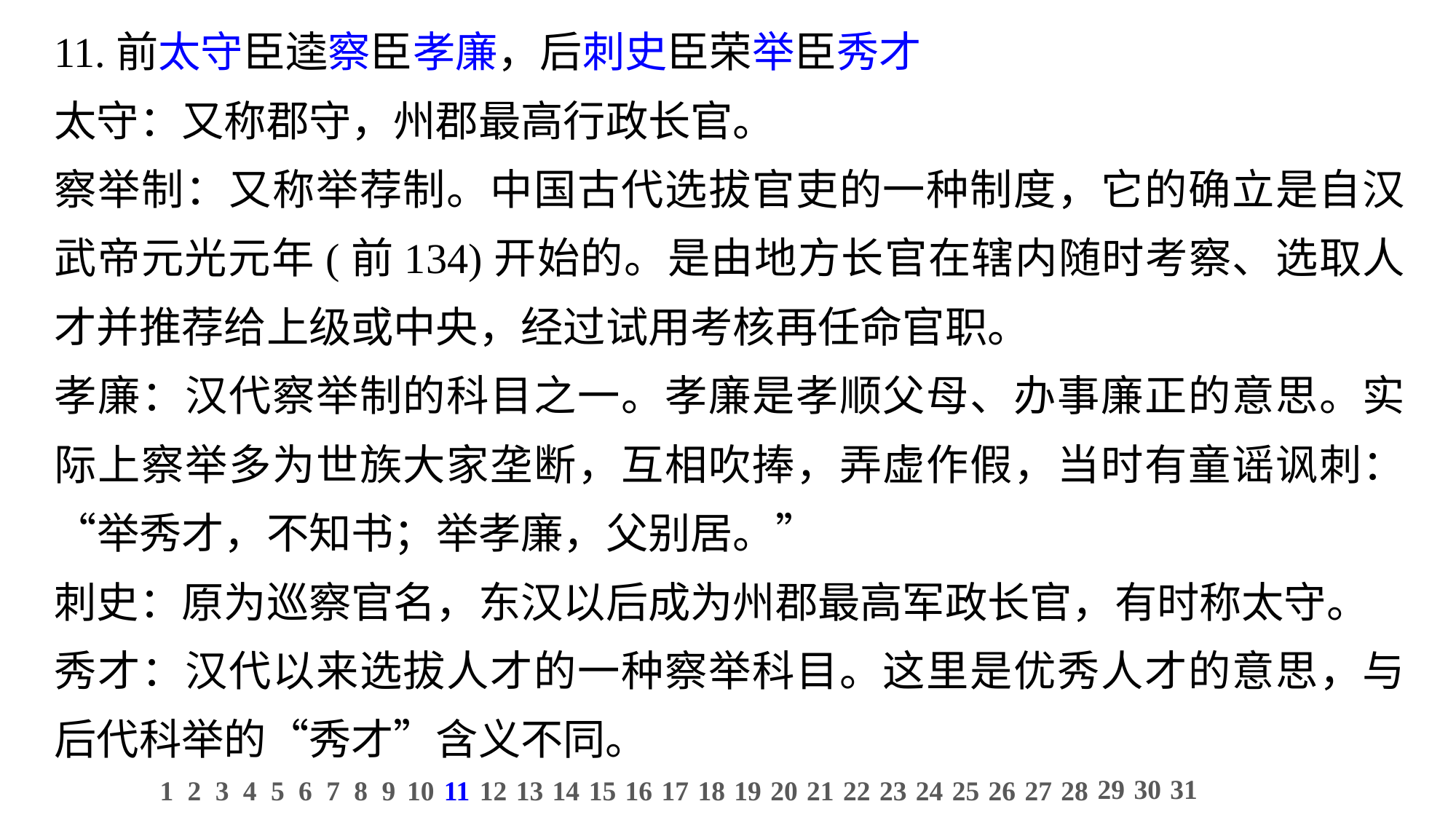

11.前太守臣逵察臣孝廉，后刺史臣荣举臣秀才
太守：又称郡守，州郡最高行政长官。
察举制：又称举荐制。中国古代选拔官吏的一种制度，它的确立是自汉武帝元光元年(前134)开始的。是由地方长官在辖内随时考察、选取人才并推荐给上级或中央，经过试用考核再任命官职。
孝廉：汉代察举制的科目之一。孝廉是孝顺父母、办事廉正的意思。实际上察举多为世族大家垄断，互相吹捧，弄虚作假，当时有童谣讽刺：“举秀才，不知书；举孝廉，父别居。”
刺史：原为巡察官名，东汉以后成为州郡最高军政长官，有时称太守。
秀才：汉代以来选拔人才的一种察举科目。这里是优秀人才的意思，与后代科举的“秀才”含义不同。
29
30
31
1
2
3
4
5
6
7
8
9
10
11
12
13
14
15
16
17
18
19
20
21
22
23
24
25
26
27
28